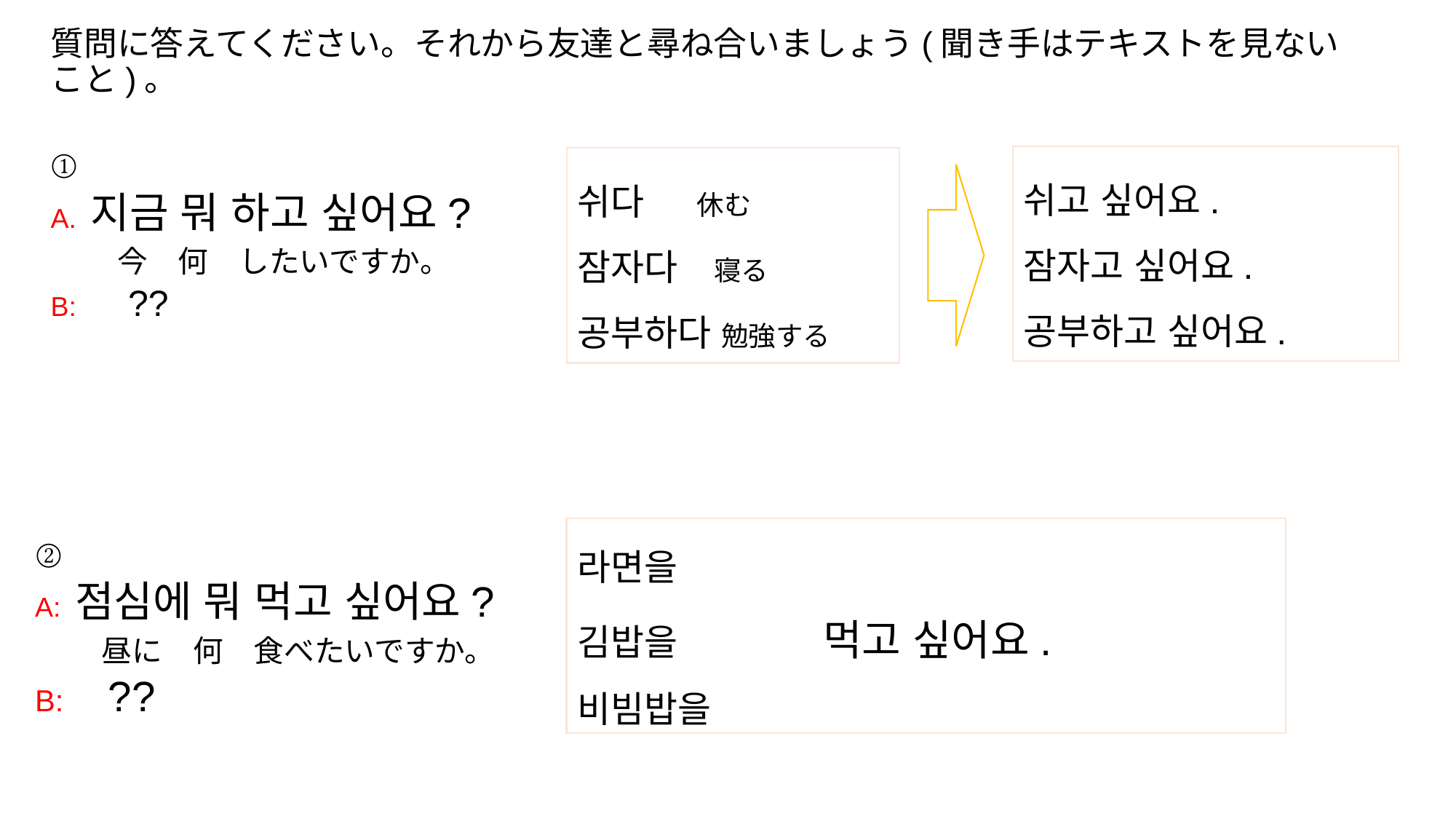

# 質問に答えてください。それから友達と尋ね合いましょう(聞き手はテキストを見ないこと)。

쉬고 싶어요.
잠자고 싶어요.
공부하고 싶어요.
①
A. 지금 뭐 하고 싶어요?
　　今　何　したいですか。
B:　??

쉬다　  休む
잠자다　寝る
공부하다 勉強する

②
A: 점심에 뭐 먹고 싶어요?
　　昼に　何　食べたいですか。
B:　??
라면을
김밥을　　　　먹고 싶어요.
비빔밥을